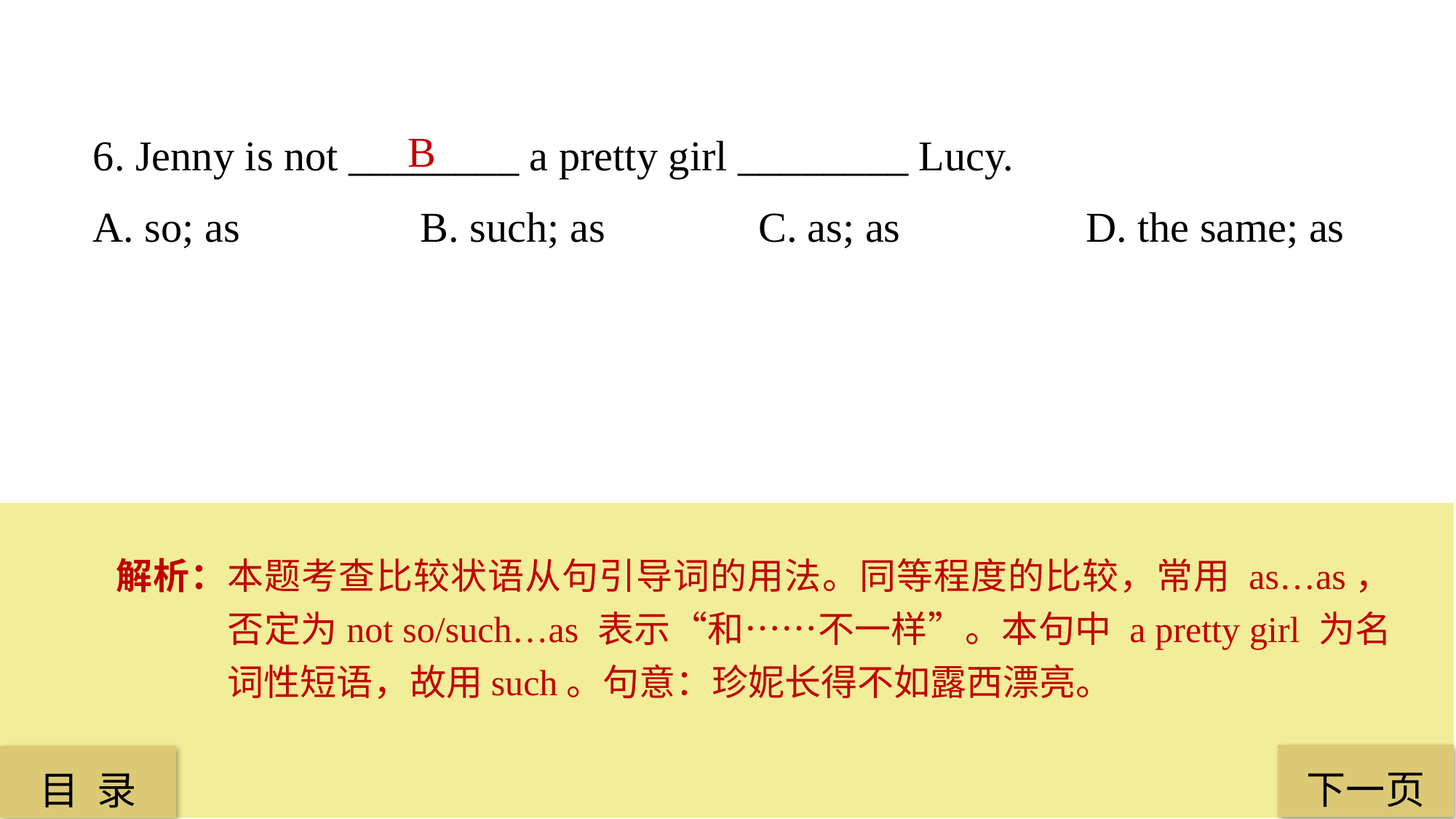

6. Jenny is not ________ a pretty girl ________ Lucy.
A. so; as 		B. such; as		 C. as; as		 D. the same; as
B
解析：本题考查比较状语从句引导词的用法。同等程度的比较，常用 as…as，否定为not so/such…as 表示“和……不一样”。本句中 a pretty girl 为名词性短语，故用such。句意：珍妮长得不如露西漂亮。